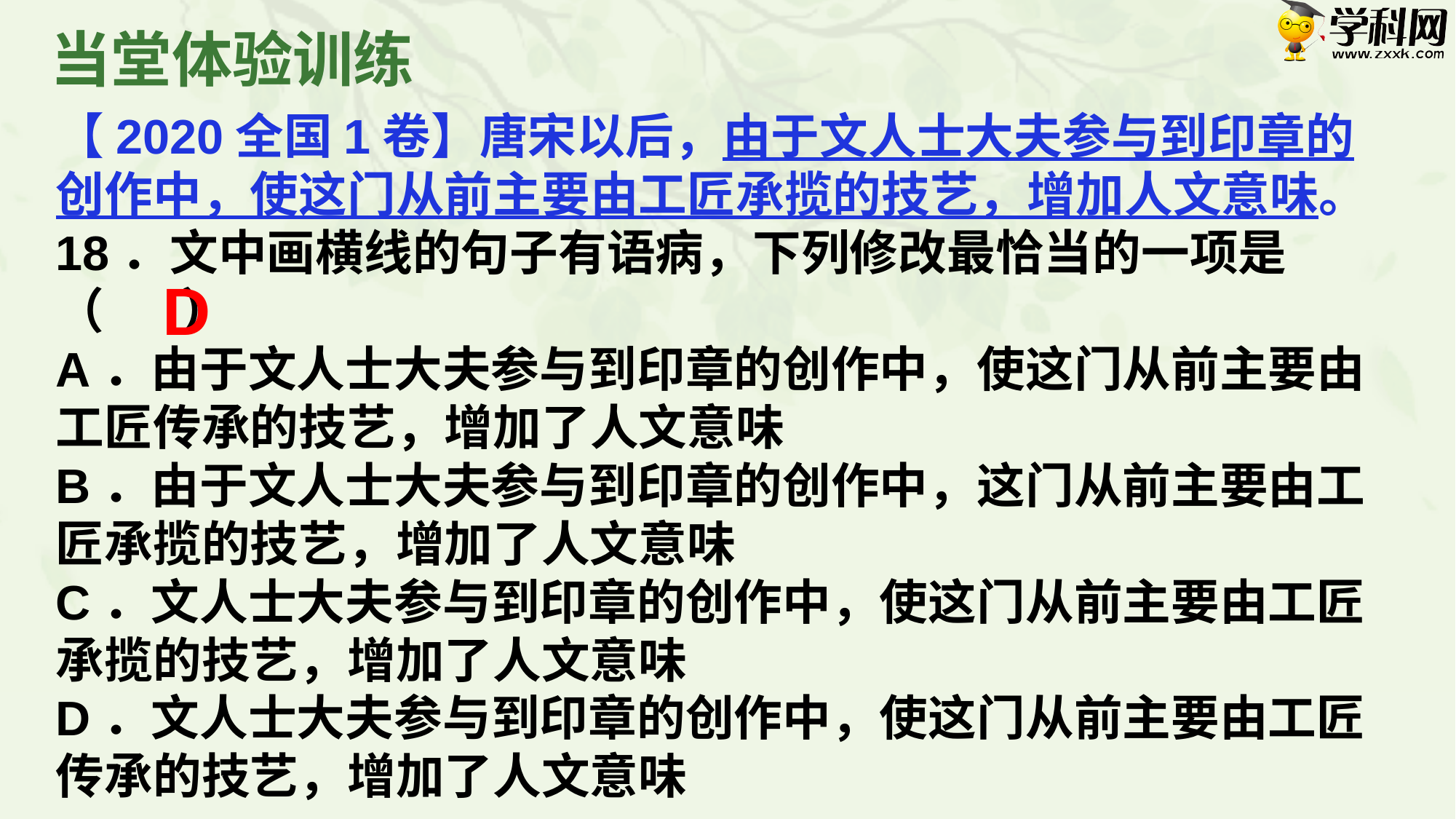

当堂体验训练
【2020全国1卷】唐宋以后，由于文人士大夫参与到印章的创作中，使这门从前主要由工匠承揽的技艺，增加人文意味。
18．文中画横线的句子有语病，下列修改最恰当的一项是
（       ）
A．由于文人士大夫参与到印章的创作中，使这门从前主要由工匠传承的技艺，增加了人文意味
B．由于文人士大夫参与到印章的创作中，这门从前主要由工匠承揽的技艺，增加了人文意味
C．文人士大夫参与到印章的创作中，使这门从前主要由工匠承揽的技艺，增加了人文意味
D．文人士大夫参与到印章的创作中，使这门从前主要由工匠传承的技艺，增加了人文意味
D